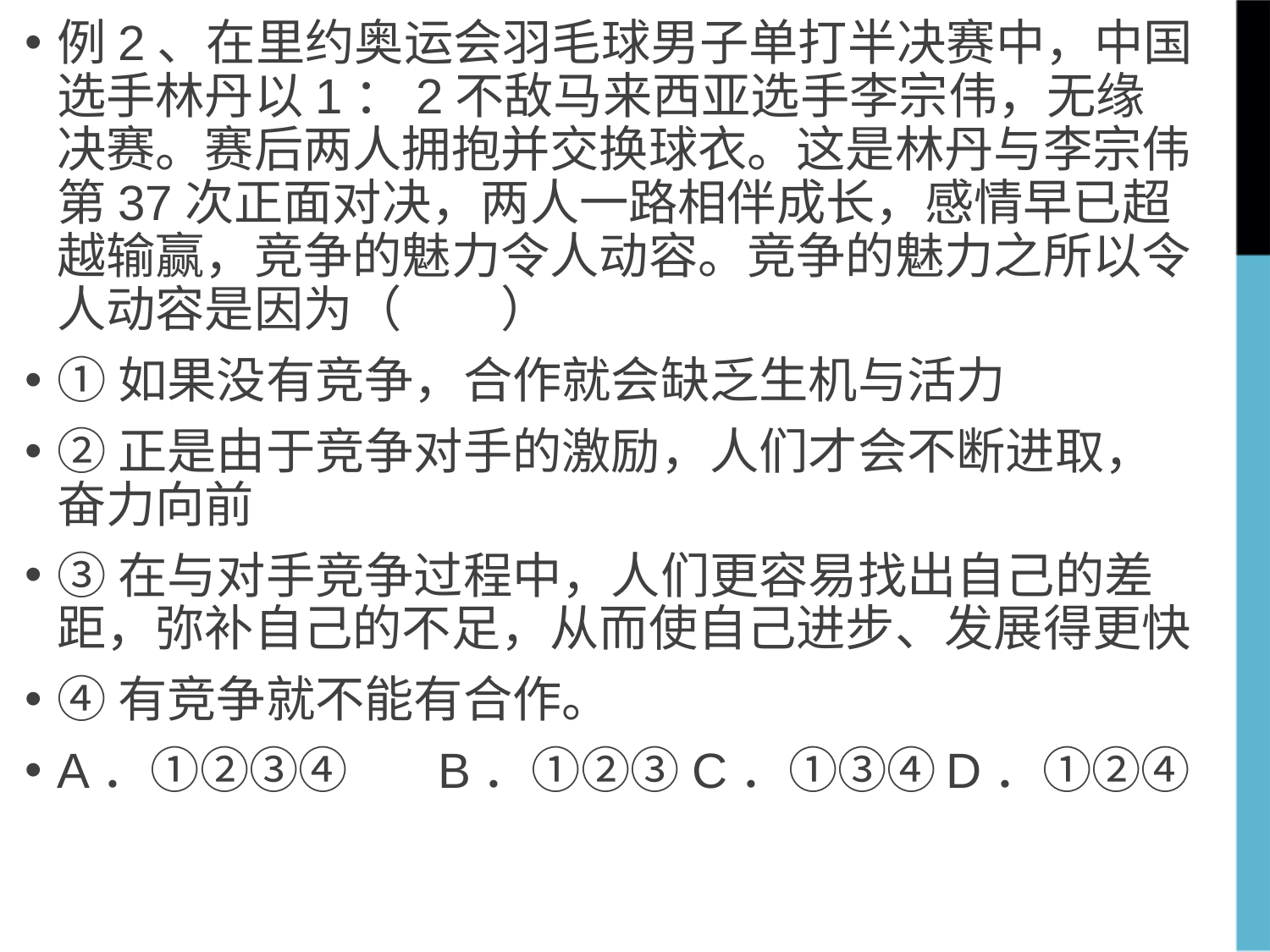

例2、在里约奥运会羽毛球男子单打半决赛中，中国选手林丹以1：2不敌马来西亚选手李宗伟，无缘决赛。赛后两人拥抱并交换球衣。这是林丹与李宗伟第37次正面对决，两人一路相伴成长，感情早已超越输赢，竞争的魅力令人动容。竞争的魅力之所以令人动容是因为（　　）
①如果没有竞争，合作就会缺乏生机与活力
②正是由于竞争对手的激励，人们才会不断进取，奋力向前
③在与对手竞争过程中，人们更容易找出自己的差距，弥补自己的不足，从而使自己进步、发展得更快
④有竞争就不能有合作。
A．①②③④	B．①②③	C．①③④	D．①②④